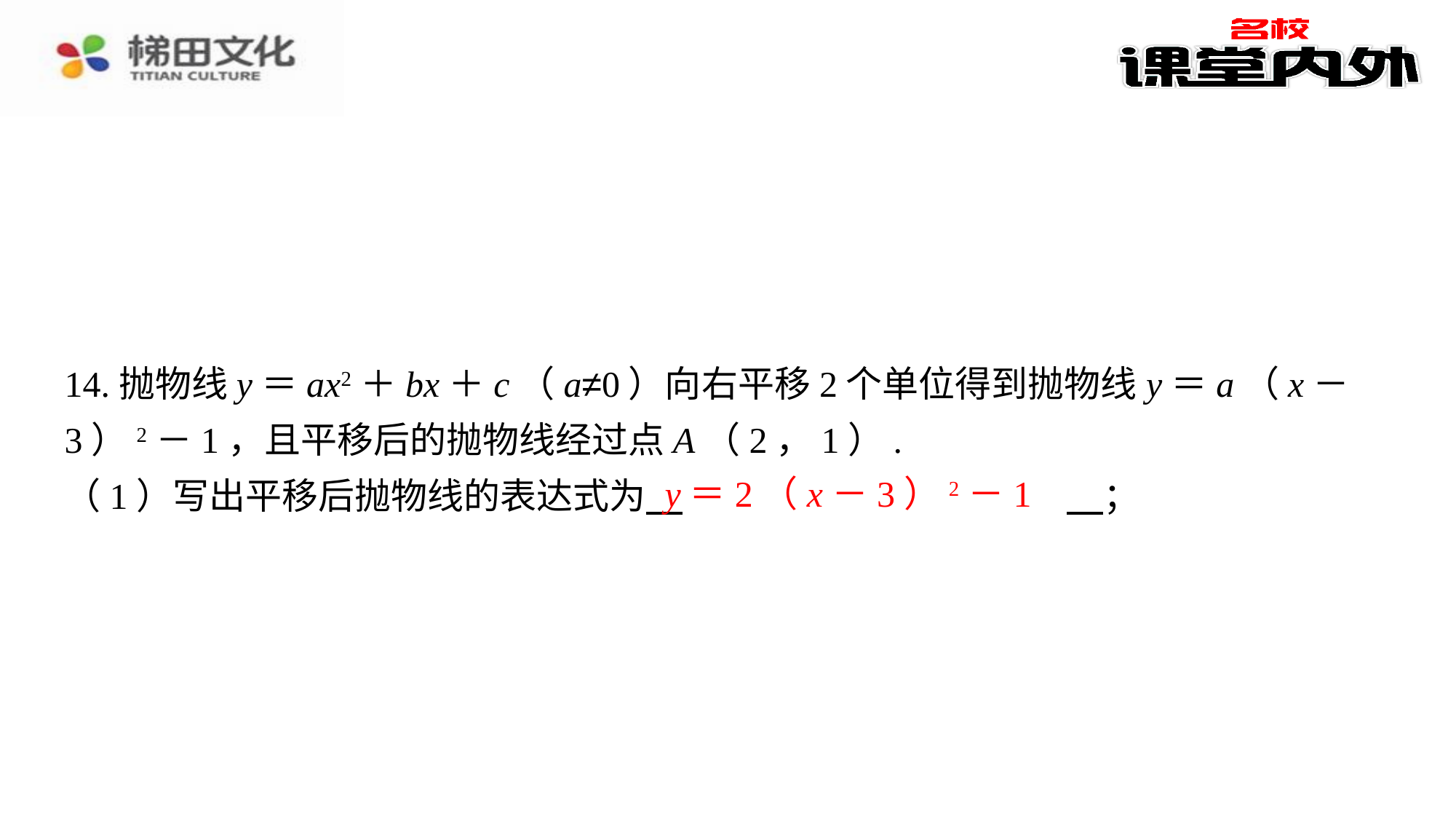

14.抛物线y＝ax2＋bx＋c（a≠0）向右平移2个单位得到抛物线y＝a（x－3）2－1，且平移后的抛物线经过点A（2，1）.
（1）写出平移后抛物线的表达式为 　y＝2（x－3）2－1　⁠；
y＝2（x－3）2－1